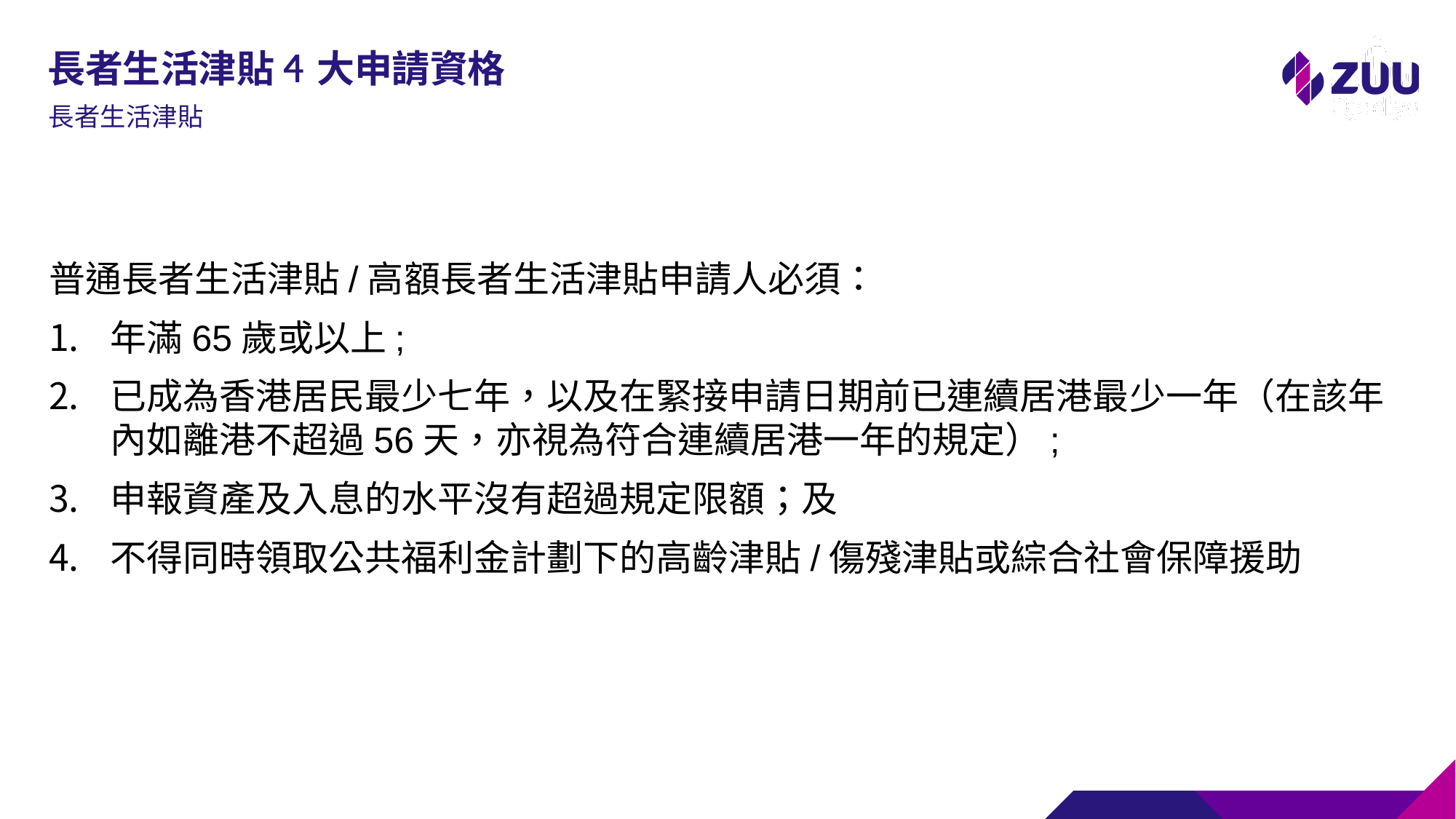

# 長者生活津貼4大申請資格
長者生活津貼
普通長者生活津貼/高額長者生活津貼申請人必須：
年滿65歲或以上;
已成為香港居民最少七年，以及在緊接申請日期前已連續居港最少一年（在該年內如離港不超過56天，亦視為符合連續居港一年的規定）;
申報資產及入息的水平沒有超過規定限額；及
不得同時領取公共福利金計劃下的高齡津貼/傷殘津貼或綜合社會保障援助
5